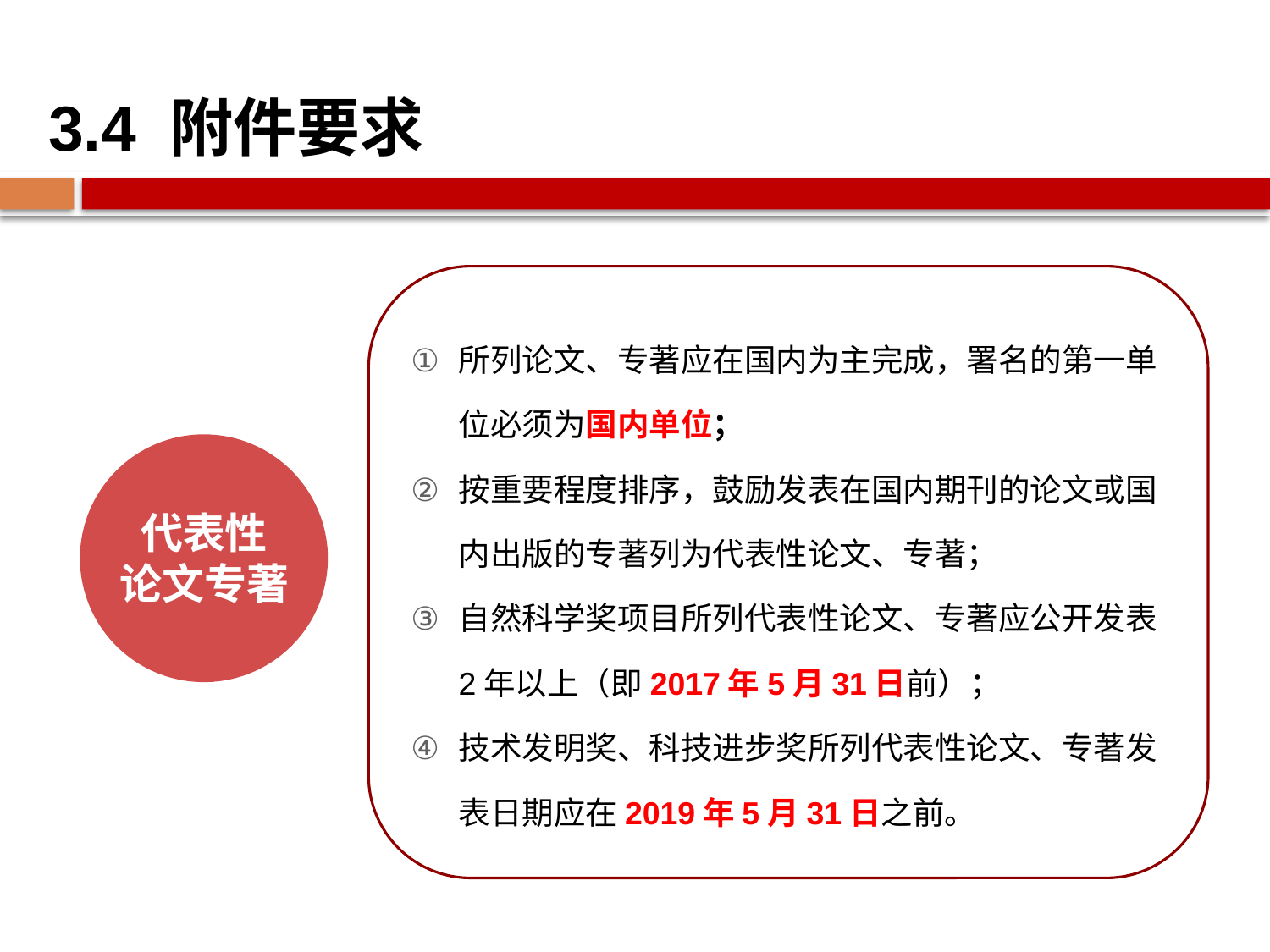

3.4 附件要求
所列论文、专著应在国内为主完成，署名的第一单位必须为国内单位；
按重要程度排序，鼓励发表在国内期刊的论文或国内出版的专著列为代表性论文、专著；
自然科学奖项目所列代表性论文、专著应公开发表2年以上（即2017年5月31日前）；
技术发明奖、科技进步奖所列代表性论文、专著发表日期应在2019年5月31日之前。

代表性
论文专著